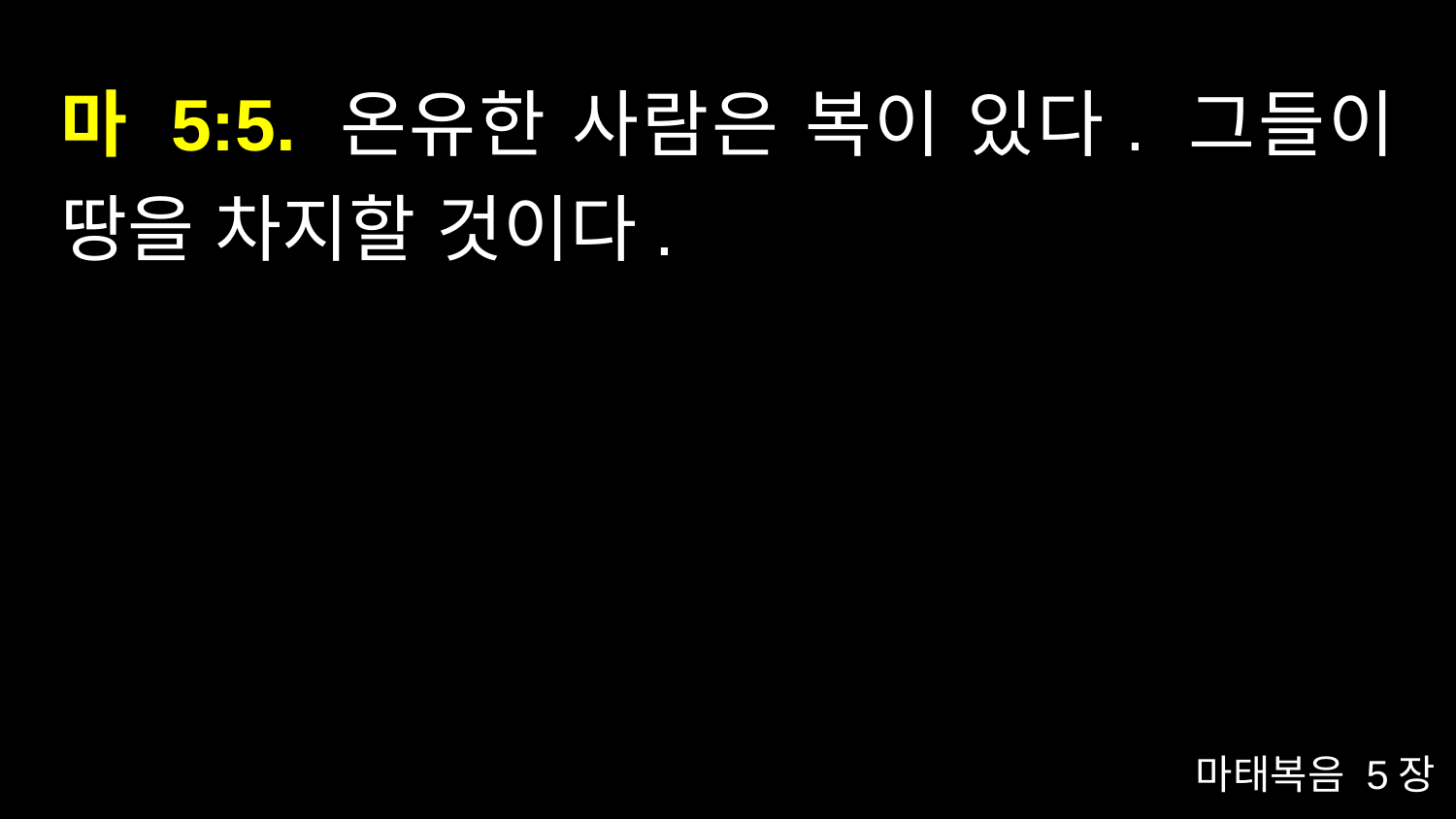

# 마 5:5. 온유한 사람은 복이 있다. 그들이 땅을 차지할 것이다.
마태복음 5장